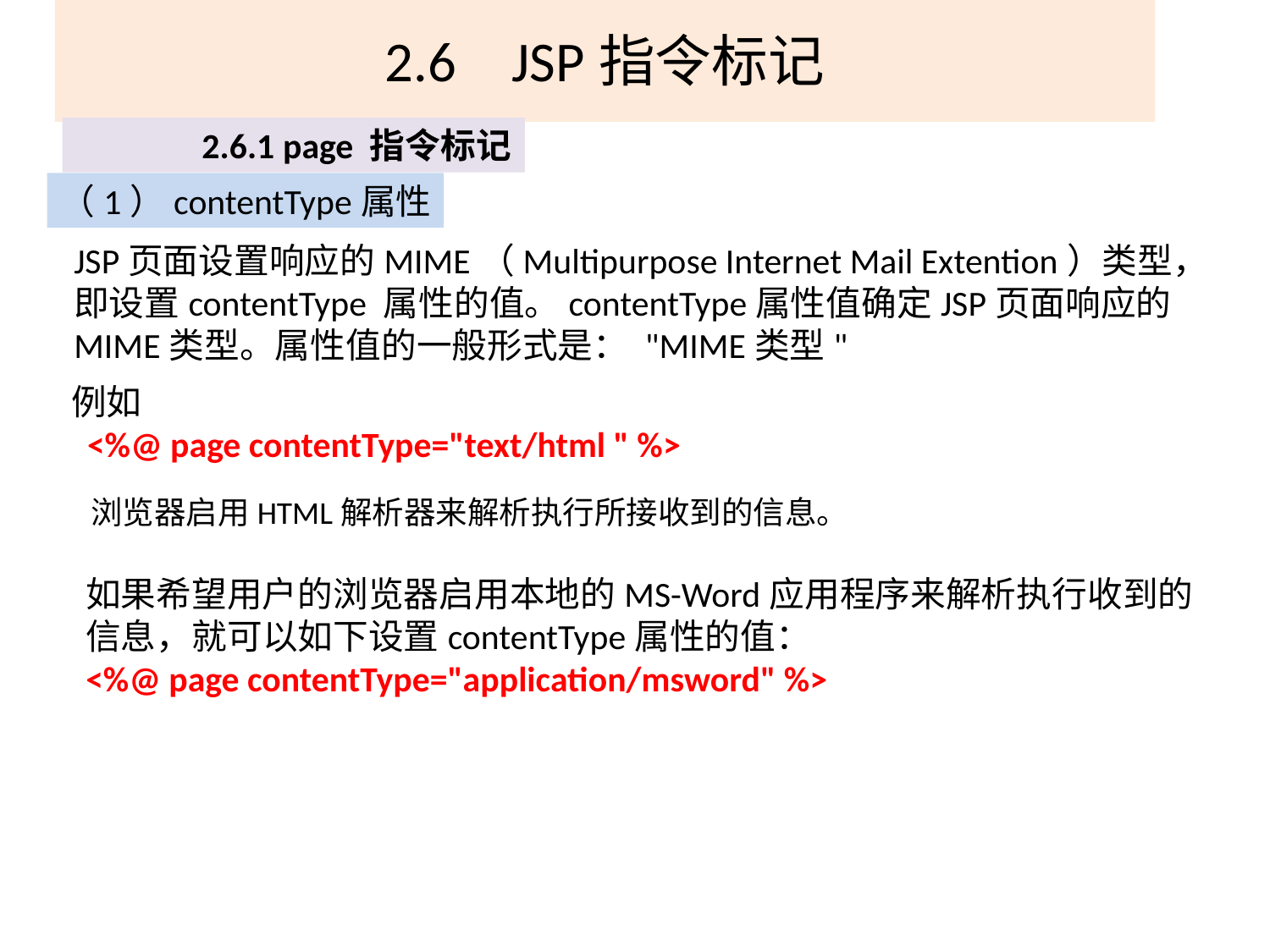

# 2.6	JSP指令标记
2.6.1 page 指令标记
（1）contentType属性
JSP页面设置响应的MIME（Multipurpose Internet Mail Extention）类型，即设置contentType 属性的值。contentType属性值确定JSP页面响应的MIME类型。属性值的一般形式是： "MIME类型"
例如
  <%@ page contentType="text/html " %>
浏览器启用HTML解析器来解析执行所接收到的信息。
如果希望用户的浏览器启用本地的MS-Word应用程序来解析执行收到的信息，就可以如下设置contentType属性的值：
<%@ page contentType="application/msword" %>